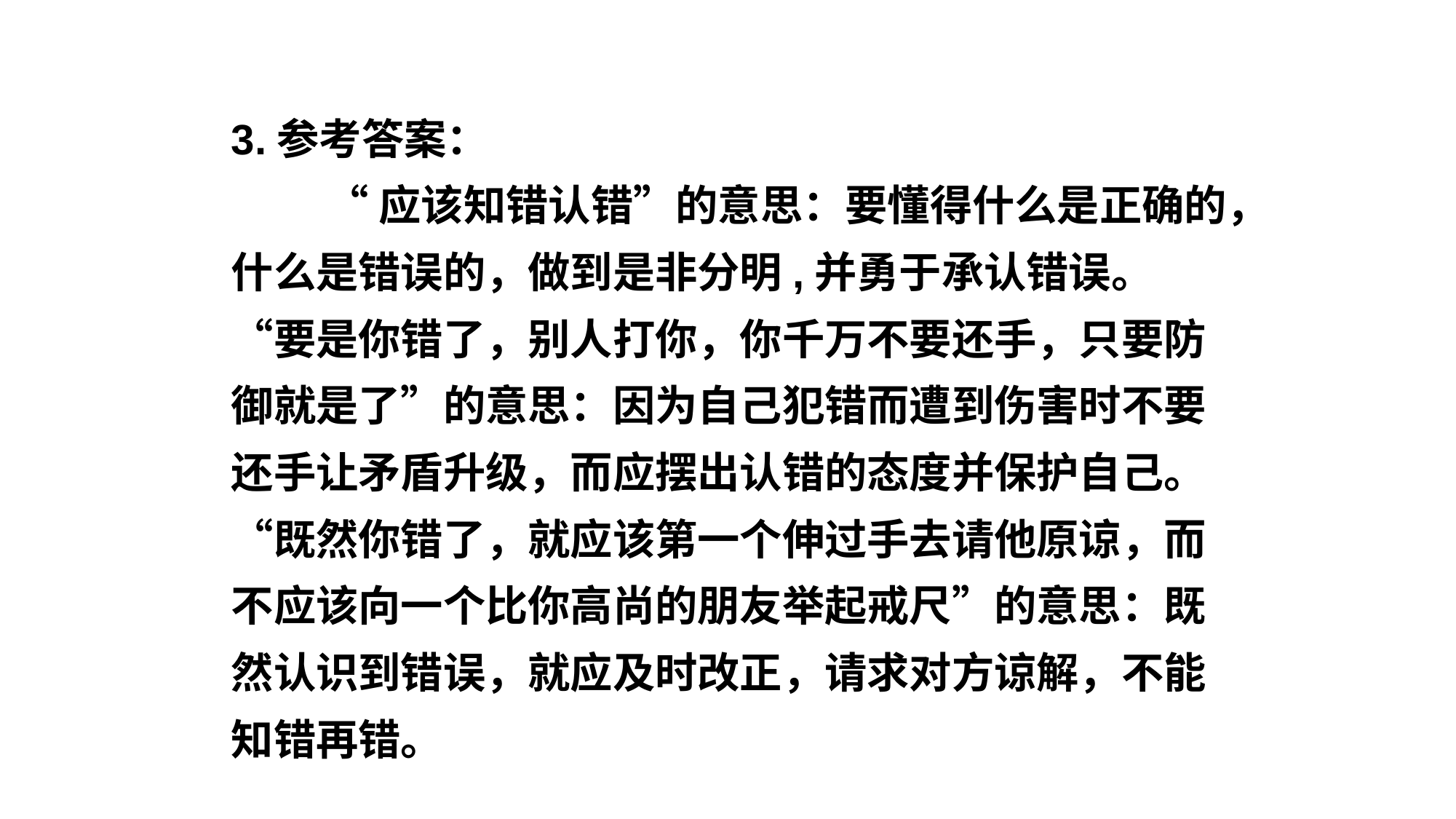

3.参考答案：
 “应该知错认错”的意思：要懂得什么是正确的，什么是错误的，做到是非分明,并勇于承认错误。“要是你错了，别人打你，你千万不要还手，只要防御就是了”的意思：因为自己犯错而遭到伤害时不要还手让矛盾升级，而应摆出认错的态度并保护自己。“既然你错了，就应该第一个伸过手去请他原谅，而不应该向一个比你高尚的朋友举起戒尺”的意思：既然认识到错误，就应及时改正，请求对方谅解，不能知错再错。